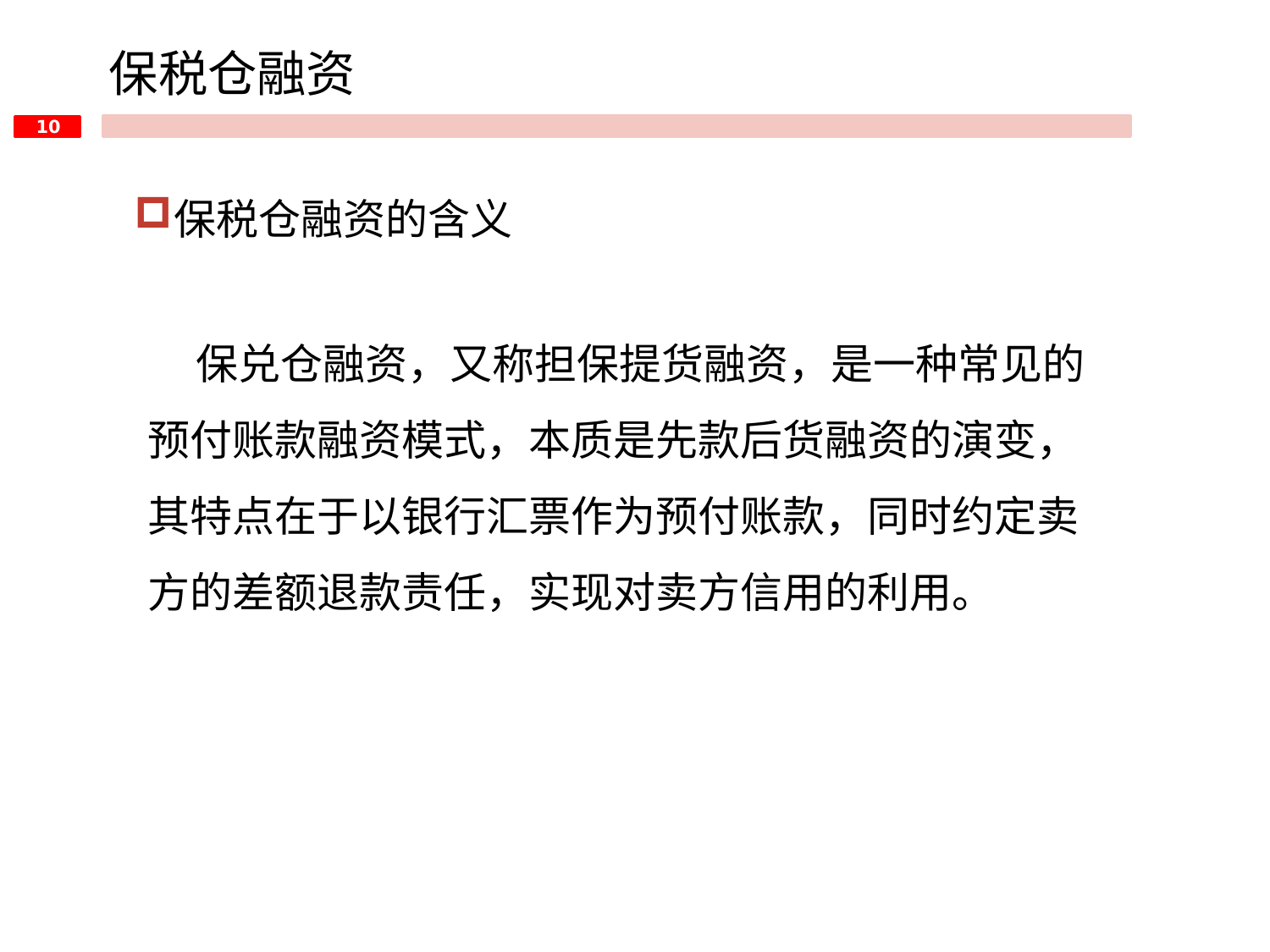

保税仓融资
10
保税仓融资的含义

    保兑仓融资，又称担保提货融资，是一种常见的预付账款融资模式，本质是先款后货融资的演变，其特点在于以银行汇票作为预付账款，同时约定卖方的差额退款责任，实现对卖方信用的利用。